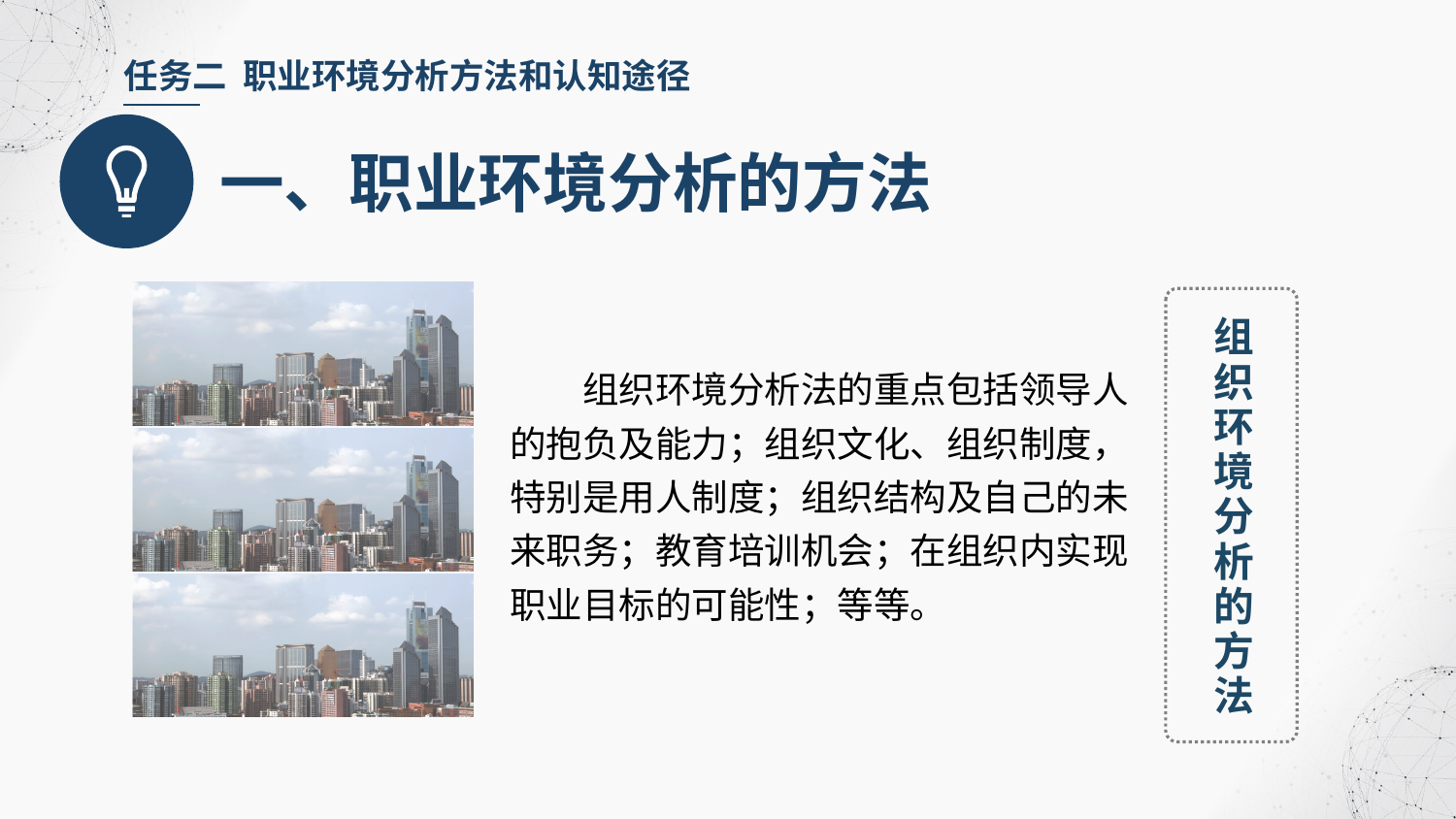

任务二  职业环境分析方法和认知途径

一、职业环境分析的方法

组织环境分析的方法
组织环境分析法的重点包括领导人的抱负及能力；组织文化、组织制度，特别是用人制度；组织结构及自己的未来职务；教育培训机会；在组织内实现职业目标的可能性；等等。